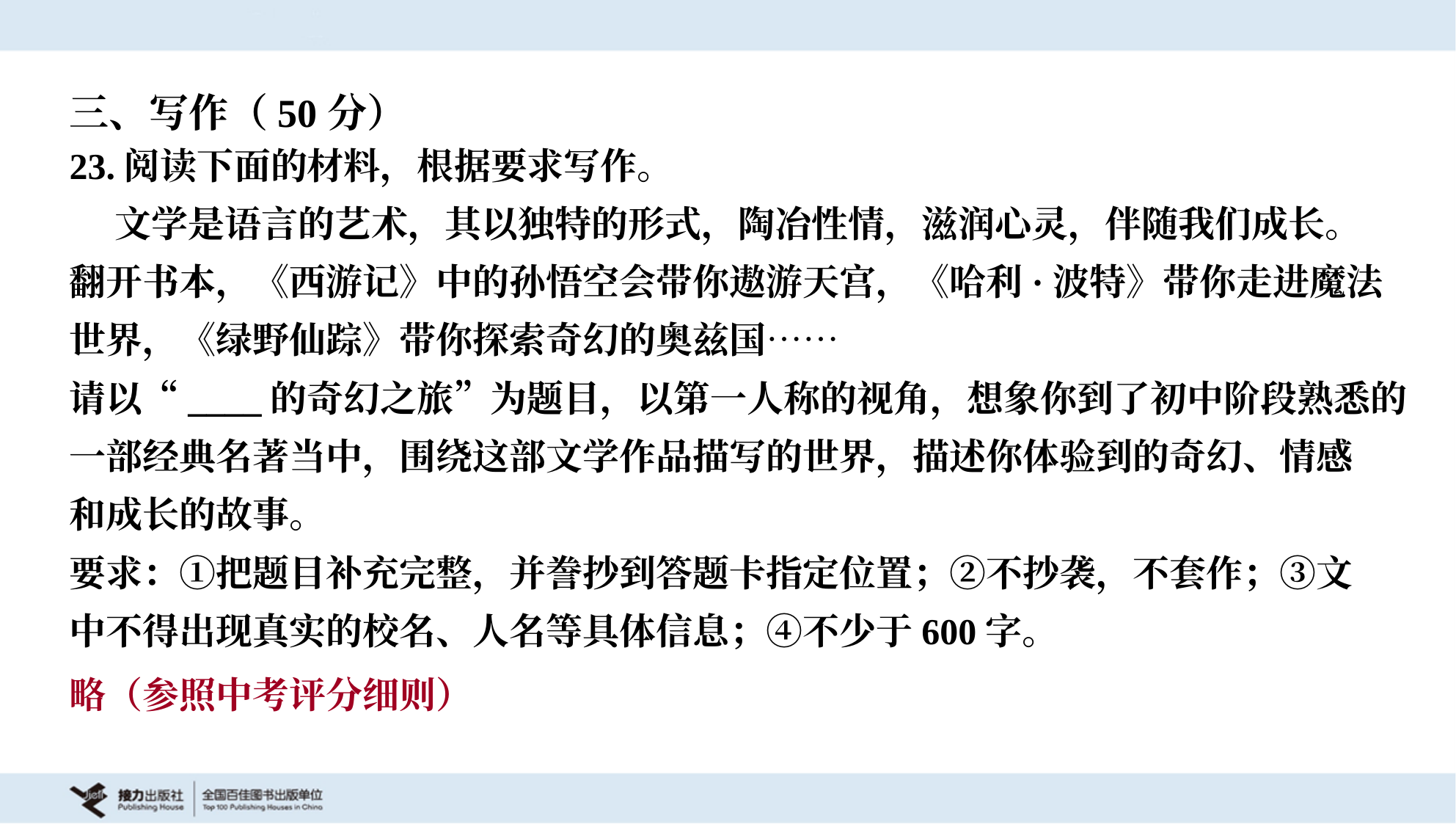

三、写作（50分）
23.阅读下面的材料，根据要求写作。
    文学是语言的艺术，其以独特的形式，陶冶性情，滋润心灵，伴随我们成长。
翻开书本，《西游记》中的孙悟空会带你遨游天宫，《哈利·波特》带你走进魔法
世界，《绿野仙踪》带你探索奇幻的奥兹国……
请以“____的奇幻之旅”为题目，以第一人称的视角，想象你到了初中阶段熟悉的
一部经典名著当中，围绕这部文学作品描写的世界，描述你体验到的奇幻、情感
和成长的故事。
要求：①把题目补充完整，并誊抄到答题卡指定位置；②不抄袭，不套作；③文
中不得出现真实的校名、人名等具体信息；④不少于600字。
略（参照中考评分细则）